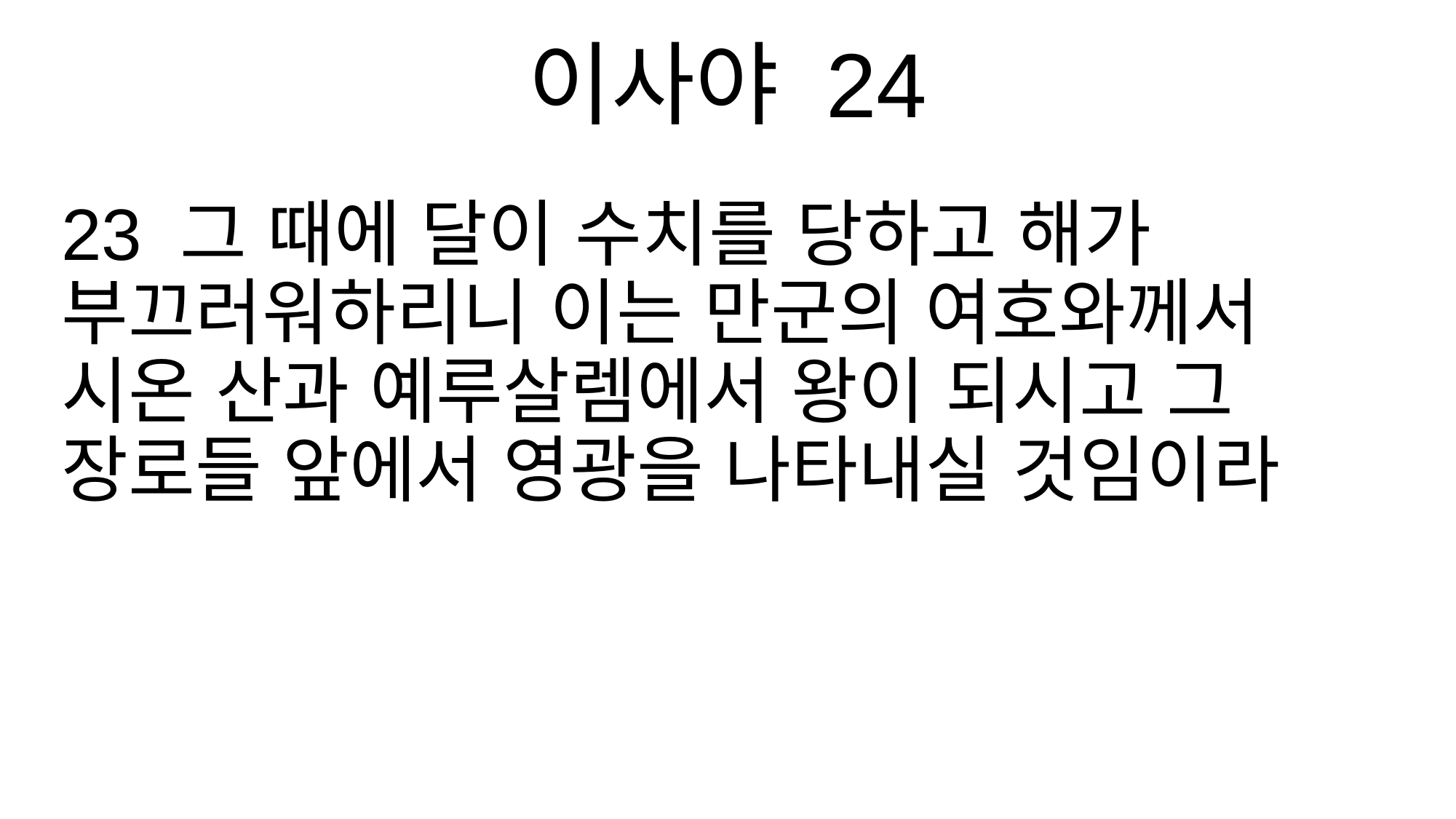

이사야 24
23 그 때에 달이 수치를 당하고 해가 부끄러워하리니 이는 만군의 여호와께서 시온 산과 예루살렘에서 왕이 되시고 그 장로들 앞에서 영광을 나타내실 것임이라